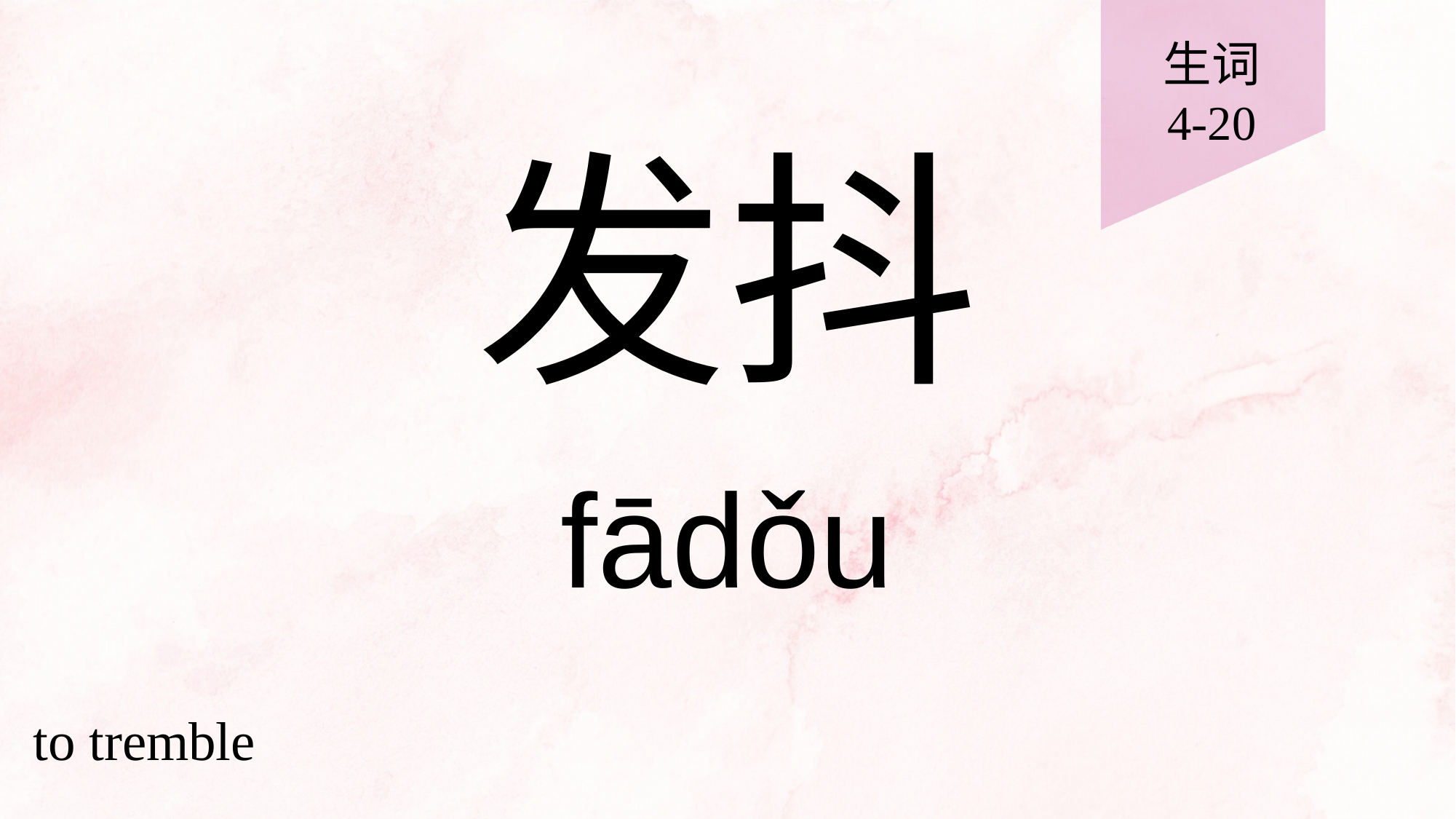

生词
4-20
# 发抖
fādǒu
to tremble